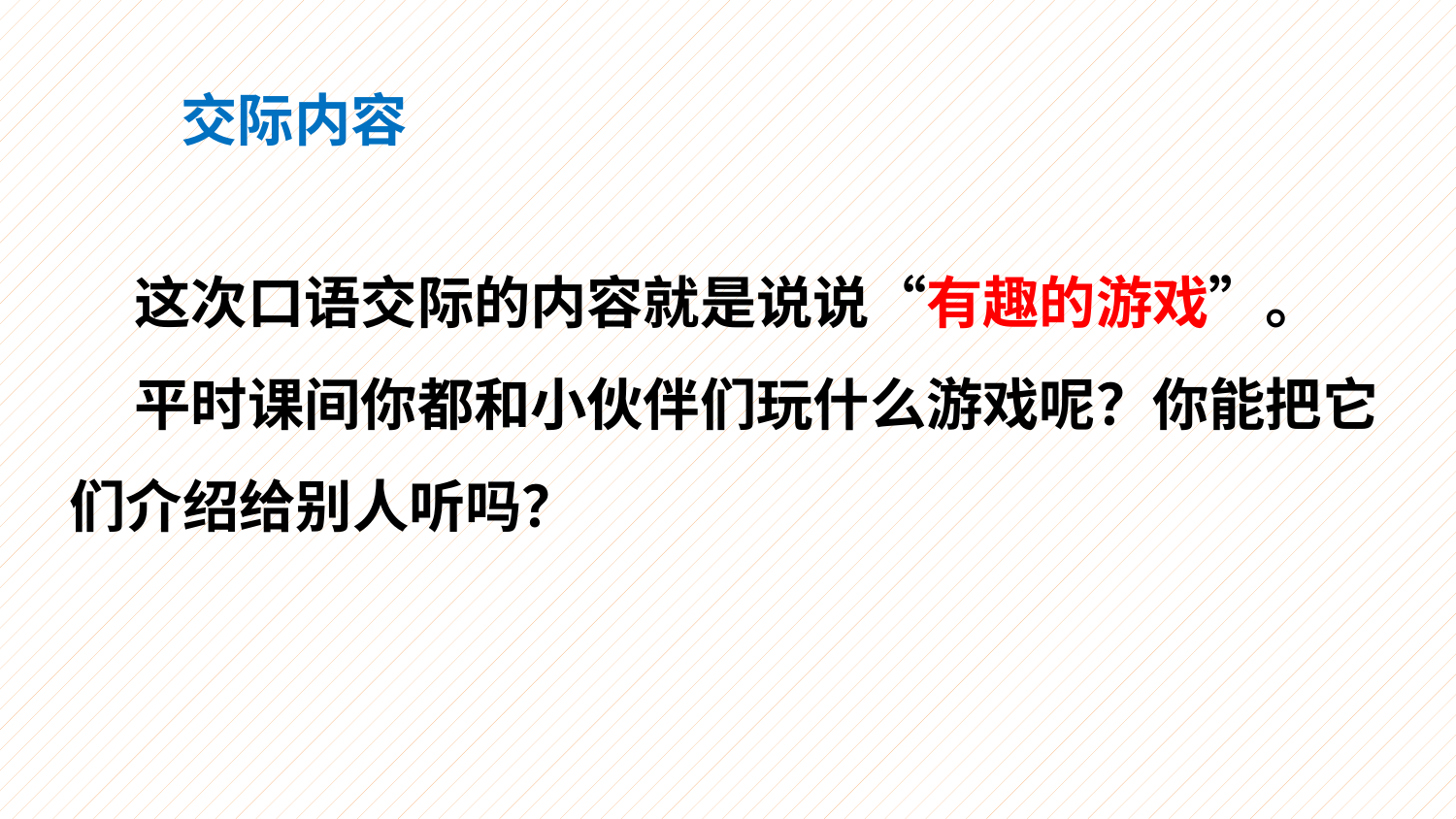

交际内容
    这次口语交际的内容就是说说“有趣的游戏”。
    平时课间你都和小伙伴们玩什么游戏呢？你能把它们介绍给别人听吗？